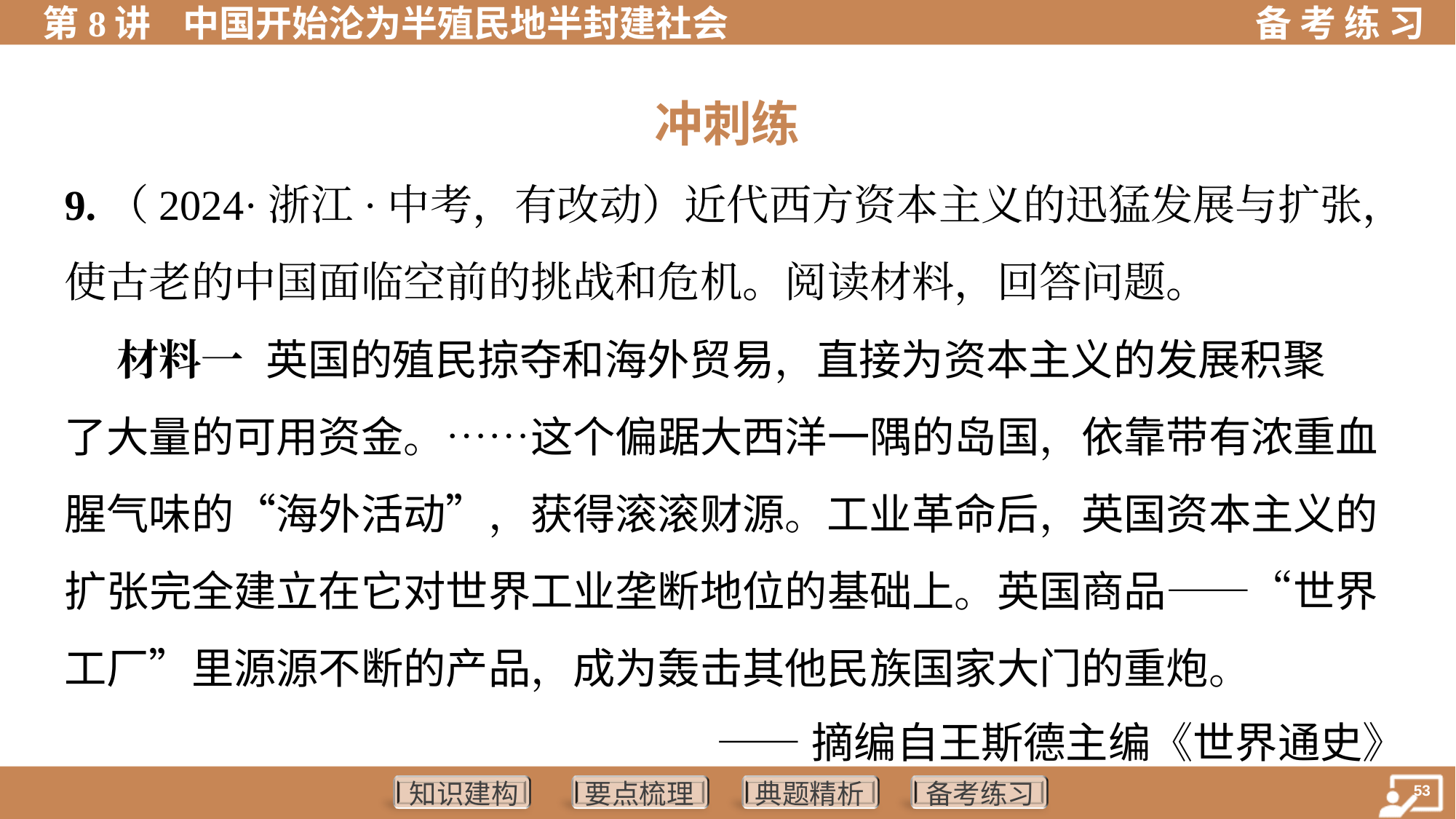

冲刺练
9.（2024·浙江·中考，有改动）近代西方资本主义的迅猛发展与扩张，
使古老的中国面临空前的挑战和危机。阅读材料，回答问题。
    材料一  英国的殖民掠夺和海外贸易，直接为资本主义的发展积聚
了大量的可用资金。……这个偏踞大西洋一隅的岛国，依靠带有浓重血
腥气味的“海外活动”，获得滚滚财源。工业革命后，英国资本主义的
扩张完全建立在它对世界工业垄断地位的基础上。英国商品——“世界
工厂”里源源不断的产品，成为轰击其他民族国家大门的重炮。
——摘编自王斯德主编《世界通史》